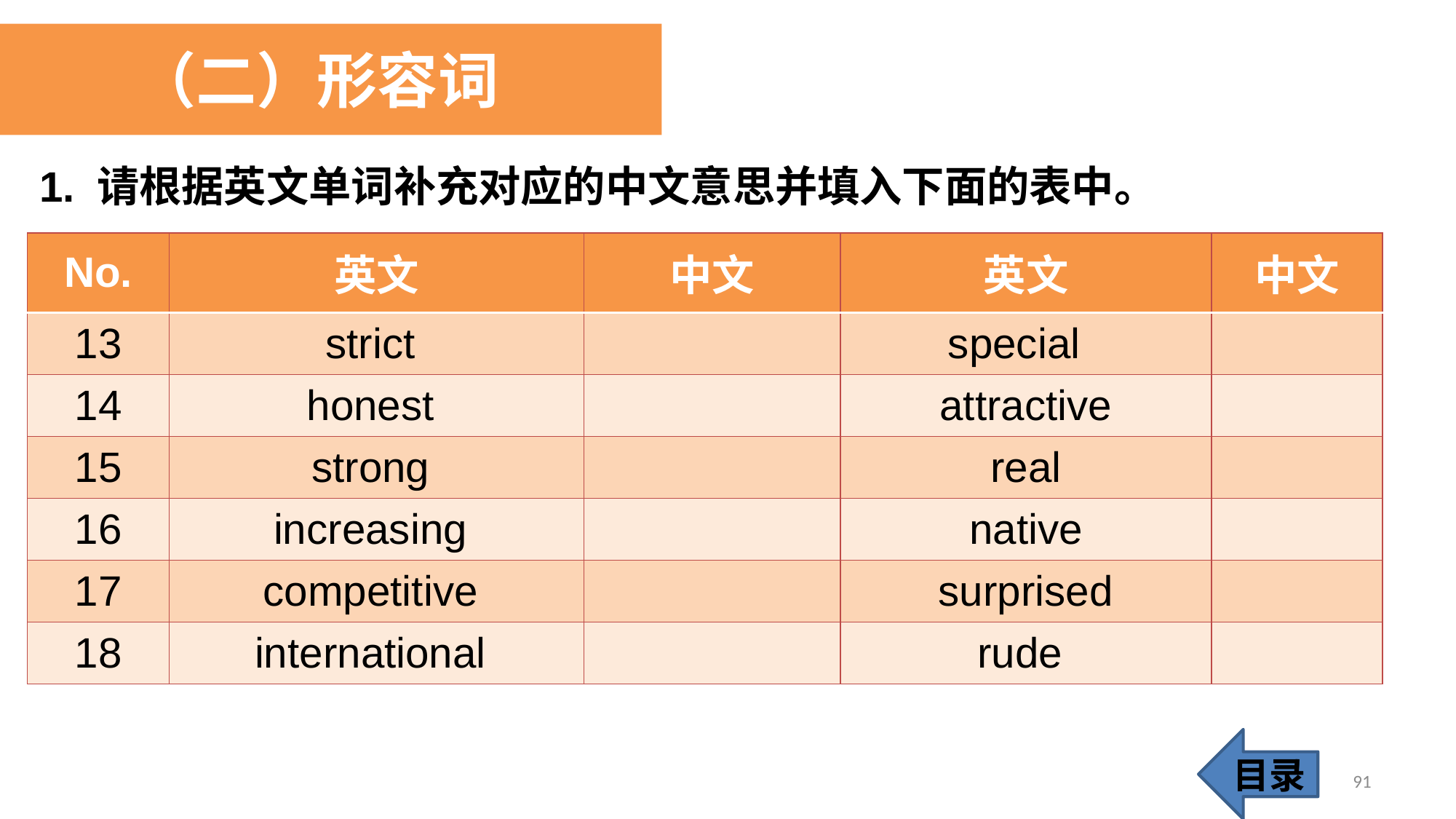

（二）形容词
1. 请根据英文单词补充对应的中文意思并填入下面的表中。
| No. | 英文 | 中文 | 英文 | 中文 |
| --- | --- | --- | --- | --- |
| 13 | strict |  | special |  |
| 14 | honest |  | attractive |  |
| 15 | strong |  | real |  |
| 16 | increasing |  | native |  |
| 17 | competitive |  | surprised |  |
| 18 | international |  | rude |  |
目录
91